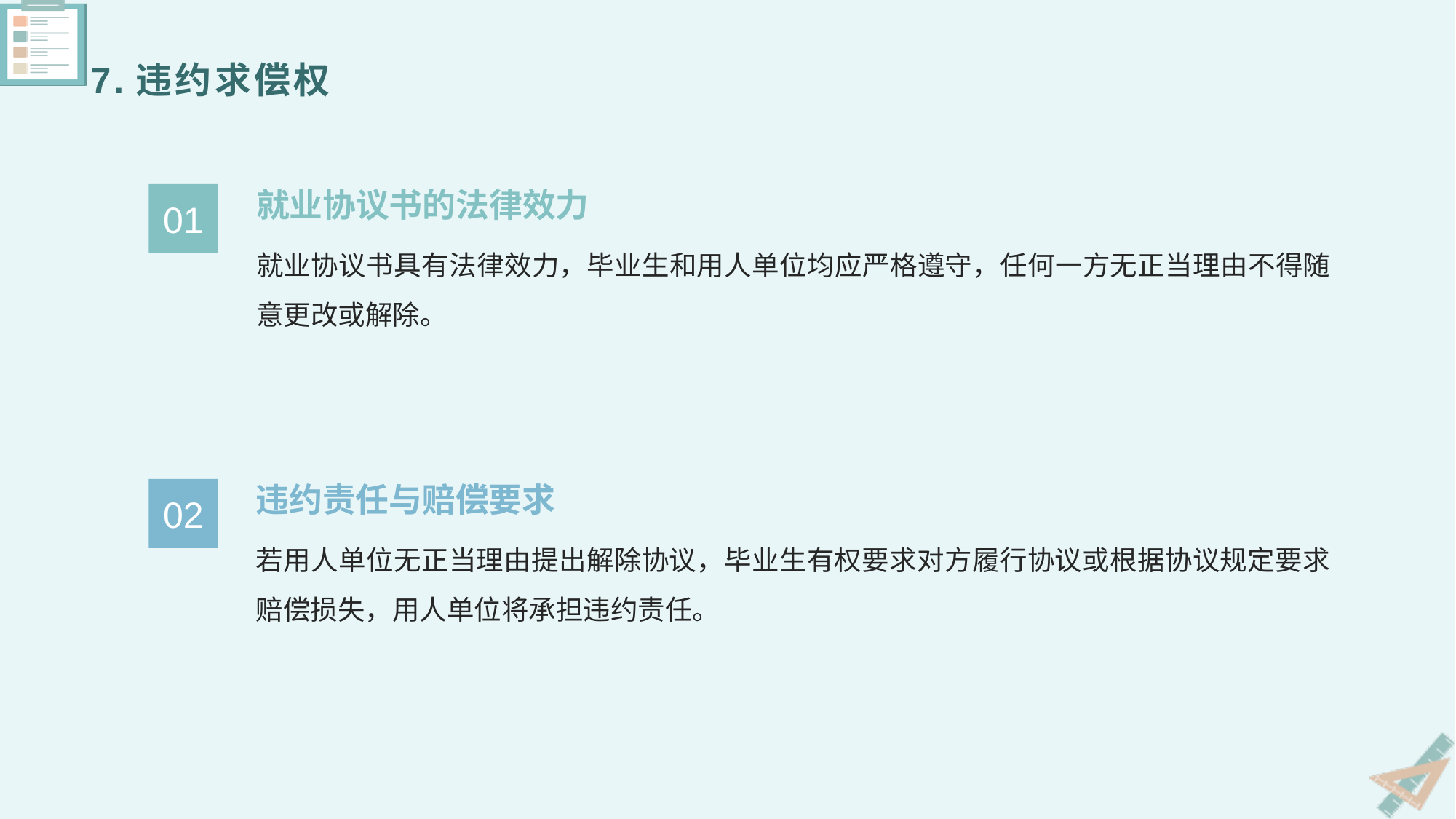

7.违约求偿权
就业协议书的法律效力
01
就业协议书具有法律效力，毕业生和用人单位均应严格遵守，任何一方无正当理由不得随意更改或解除。
违约责任与赔偿要求
02
若用人单位无正当理由提出解除协议，毕业生有权要求对方履行协议或根据协议规定要求赔偿损失，用人单位将承担违约责任。